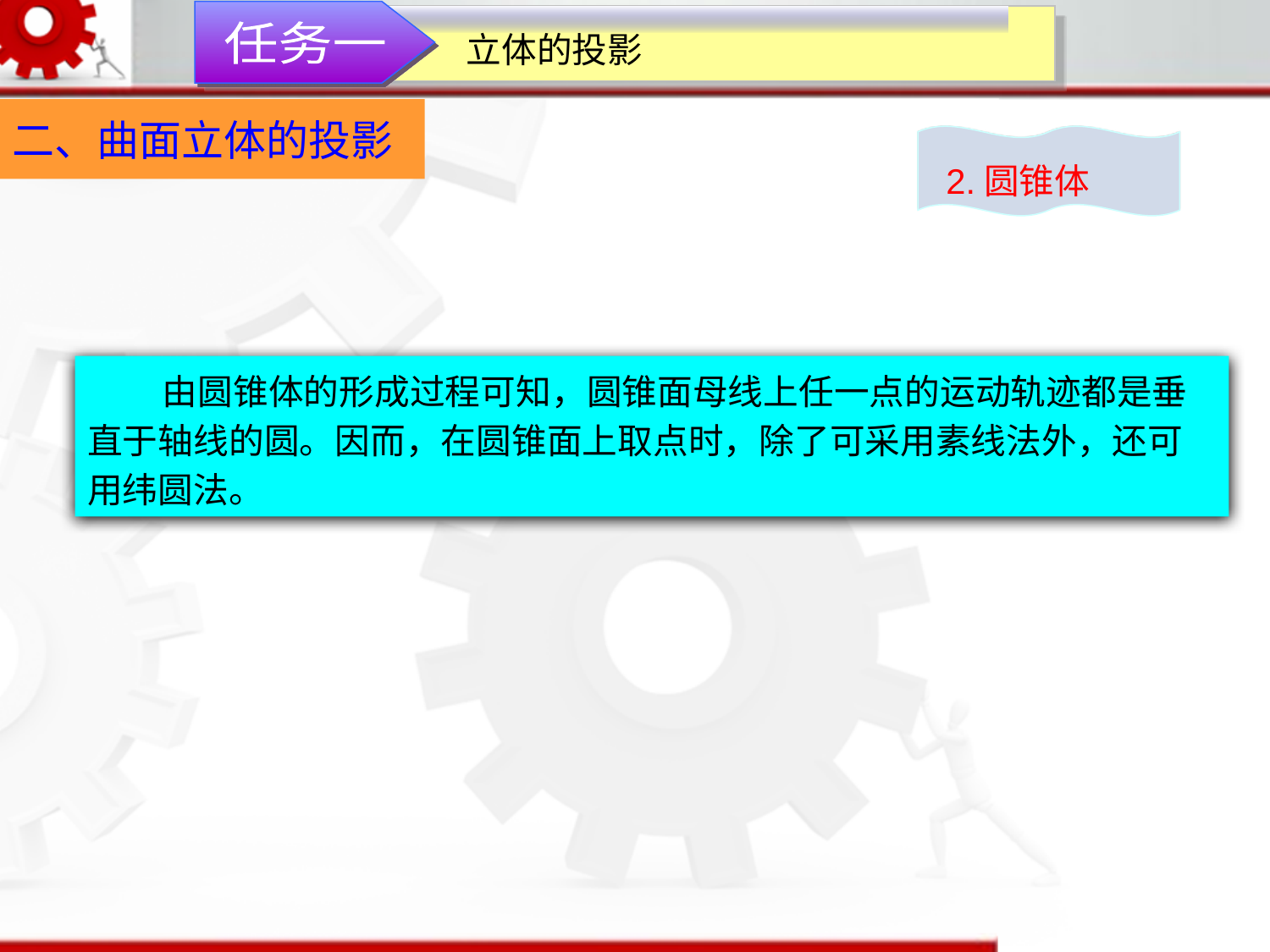

任务一
立体的投影
二、曲面立体的投影

2.圆锥体
由圆锥体的形成过程可知，圆锥面母线上任一点的运动轨迹都是垂直于轴线的圆。因而，在圆锥面上取点时，除了可采用素线法外，还可用纬圆法。